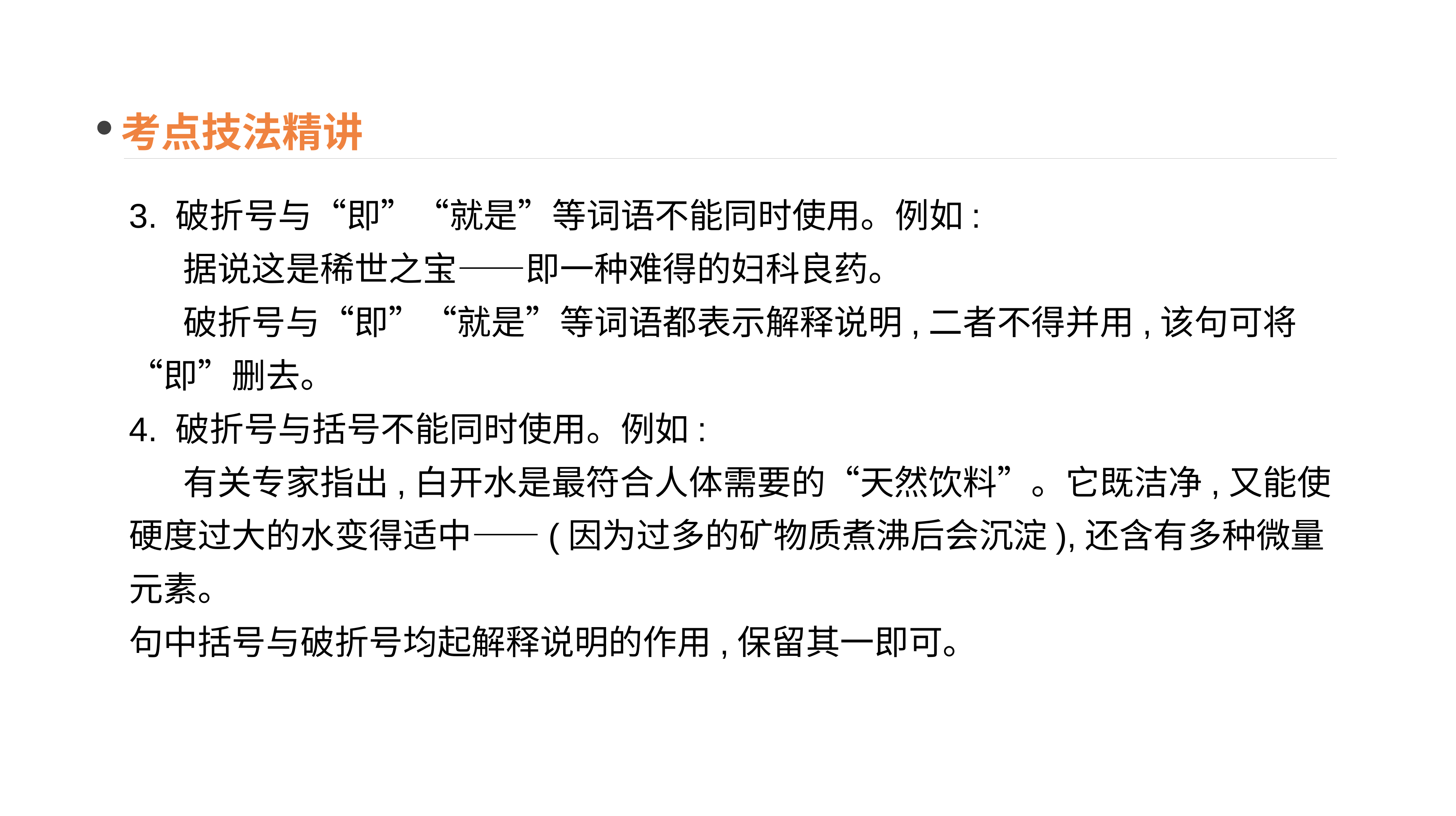

考点技法精讲

3. 破折号与“即”“就是”等词语不能同时使用。例如:
      据说这是稀世之宝——即一种难得的妇科良药。
      破折号与“即”“就是”等词语都表示解释说明,二者不得并用,该句可将“即”删去。
4. 破折号与括号不能同时使用。例如:
      有关专家指出,白开水是最符合人体需要的“天然饮料”。它既洁净,又能使硬度过大的水变得适中——(因为过多的矿物质煮沸后会沉淀),还含有多种微量元素。
句中括号与破折号均起解释说明的作用,保留其一即可。